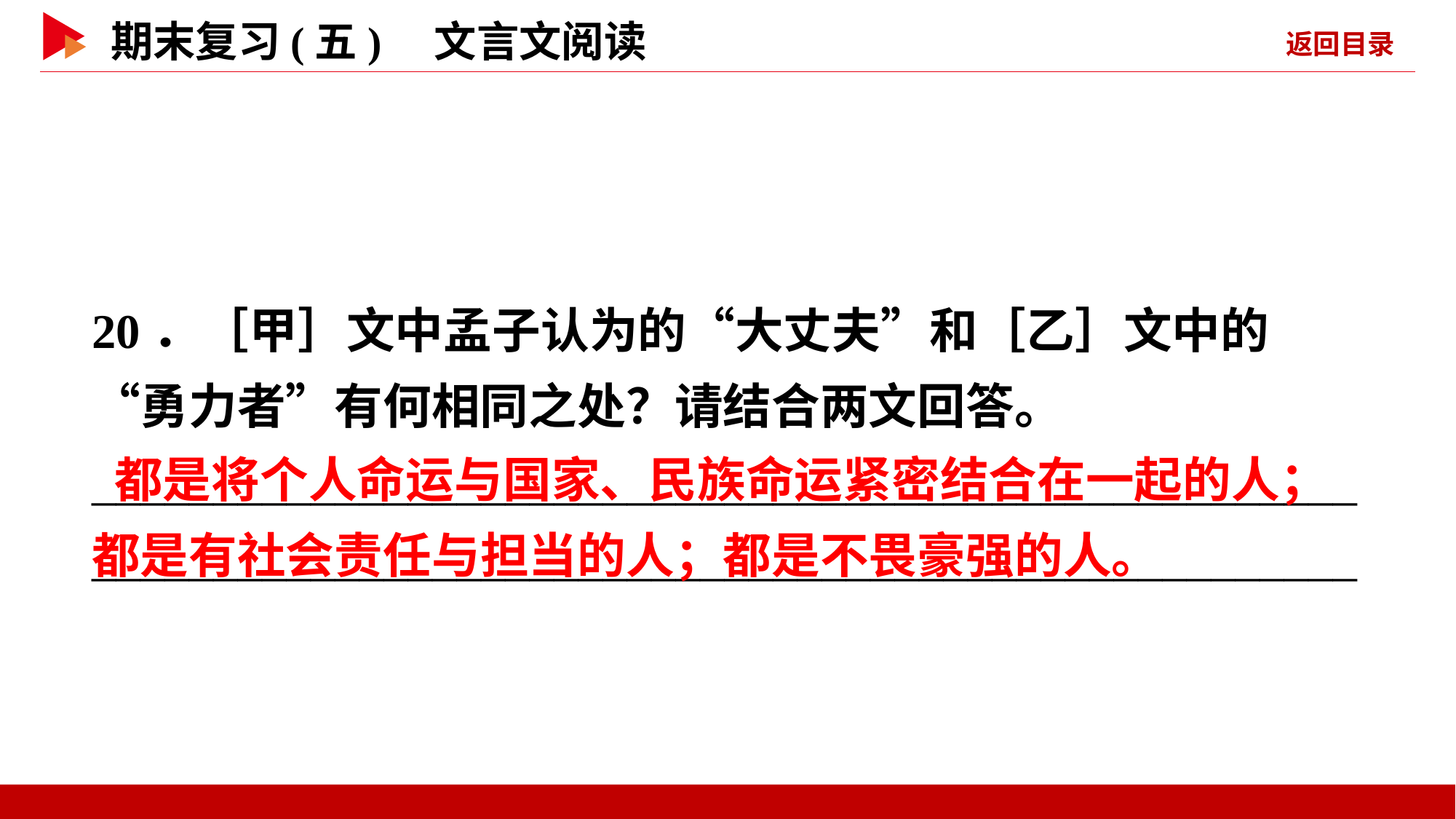

20．［甲］文中孟子认为的“大丈夫”和［乙］文中的“勇力者”有何相同之处？请结合两文回答。
________________________________________________________________________________________________________
 都是将个人命运与国家、民族命运紧密结合在一起的人；都是有社会责任与担当的人；都是不畏豪强的人。